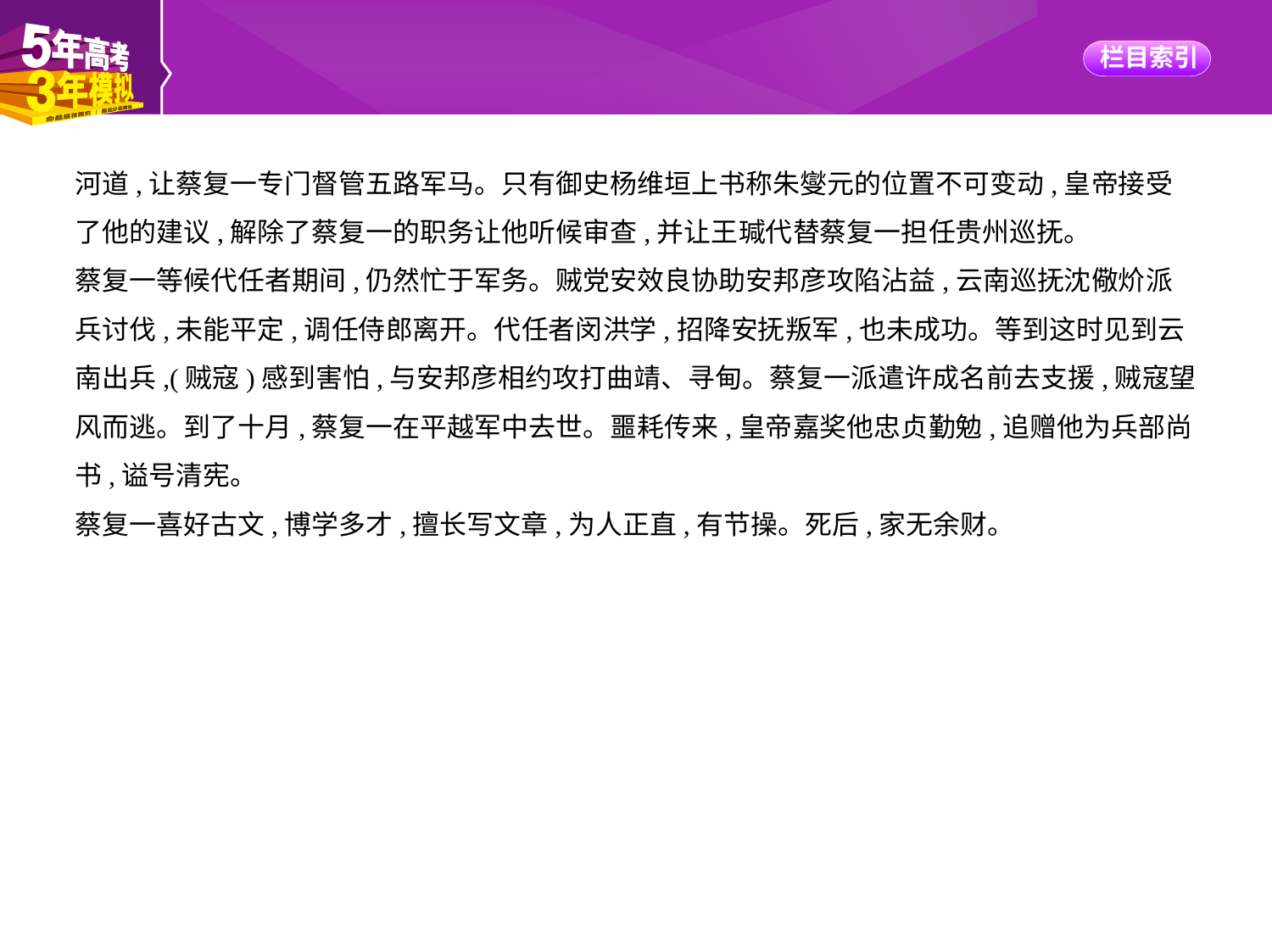

河道,让蔡复一专门督管五路军马。只有御史杨维垣上书称朱燮元的位置不可变动,皇帝接受
了他的建议,解除了蔡复一的职务让他听候审查,并让王瑊代替蔡复一担任贵州巡抚。
蔡复一等候代任者期间,仍然忙于军务。贼党安效良协助安邦彦攻陷沾益,云南巡抚沈儆炌派
兵讨伐,未能平定,调任侍郎离开。代任者闵洪学,招降安抚叛军,也未成功。等到这时见到云
南出兵,(贼寇)感到害怕,与安邦彦相约攻打曲靖、寻甸。蔡复一派遣许成名前去支援,贼寇望
风而逃。到了十月,蔡复一在平越军中去世。噩耗传来,皇帝嘉奖他忠贞勤勉,追赠他为兵部尚
书,谥号清宪。
蔡复一喜好古文,博学多才,擅长写文章,为人正直,有节操。死后,家无余财。